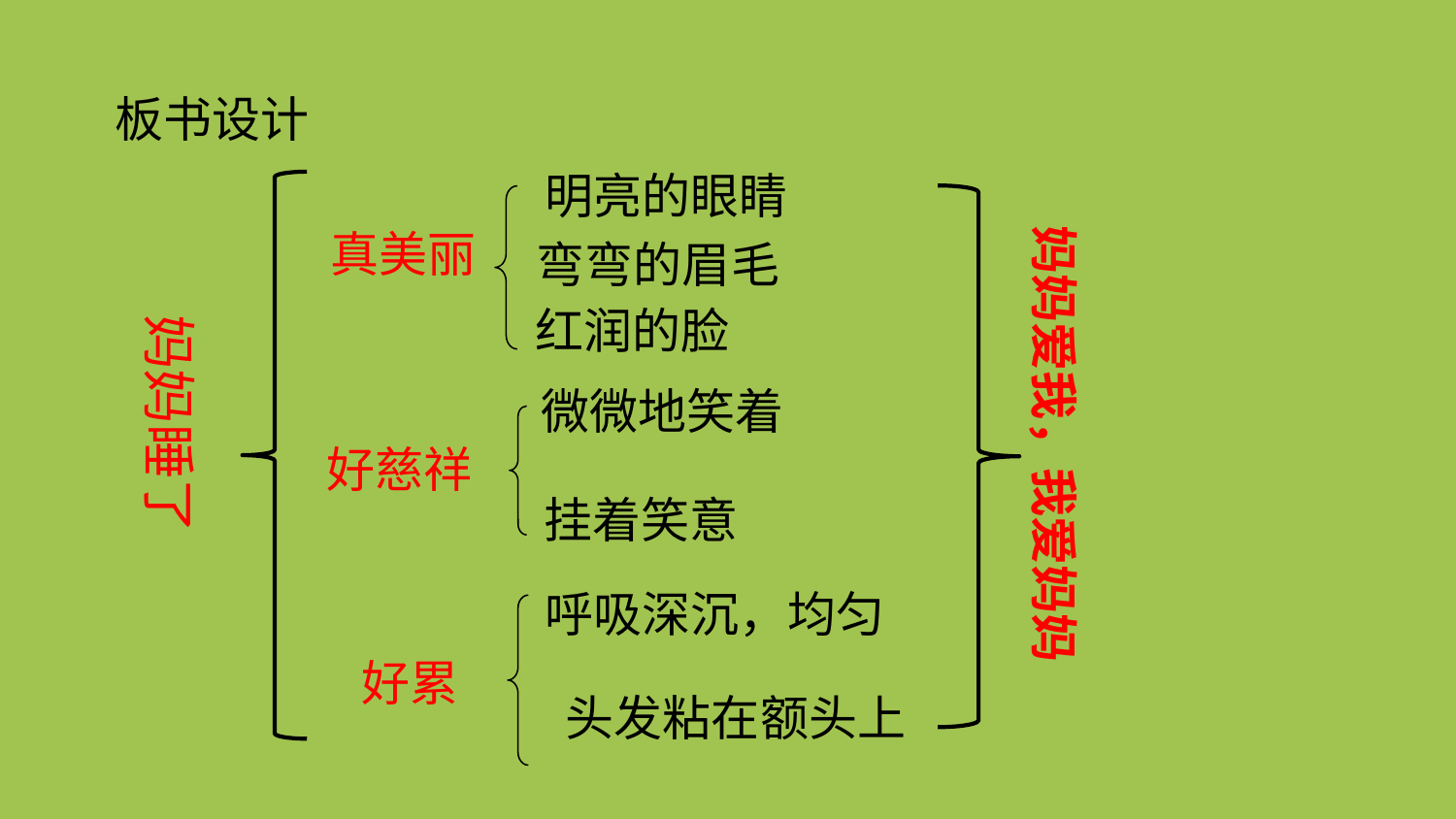

板书设计
明亮的眼睛

真美丽
妈妈爱我，我爱妈妈
弯弯的眉毛
红润的脸
妈妈睡了
微微地笑着

好慈祥
挂着笑意
呼吸深沉，均匀

好累
头发粘在额头上